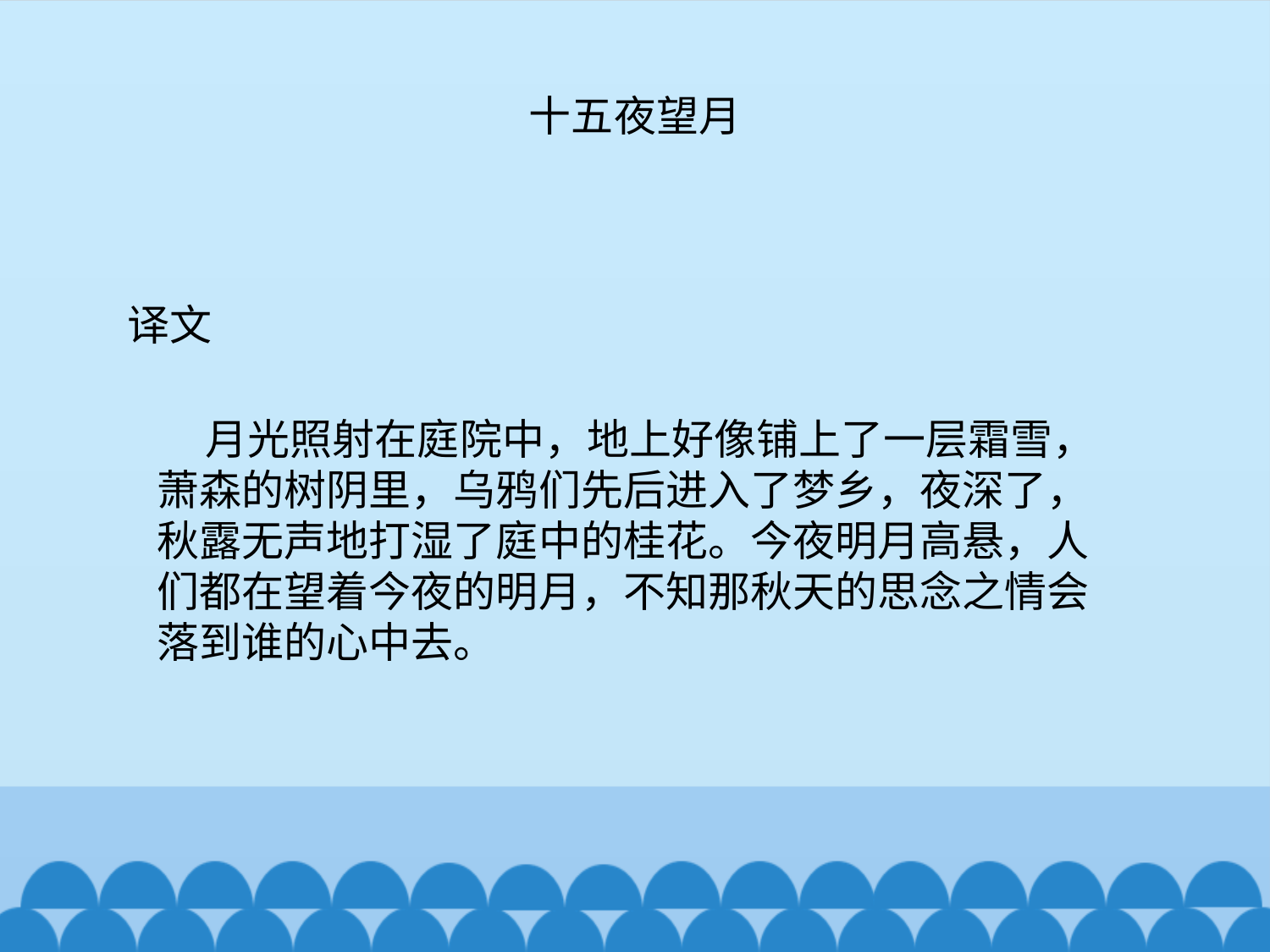

# 十五夜望月
译文
    月光照射在庭院中，地上好像铺上了一层霜雪，萧森的树阴里，乌鸦们先后进入了梦乡，夜深了，秋露无声地打湿了庭中的桂花。今夜明月高悬，人们都在望着今夜的明月，不知那秋天的思念之情会落到谁的心中去。